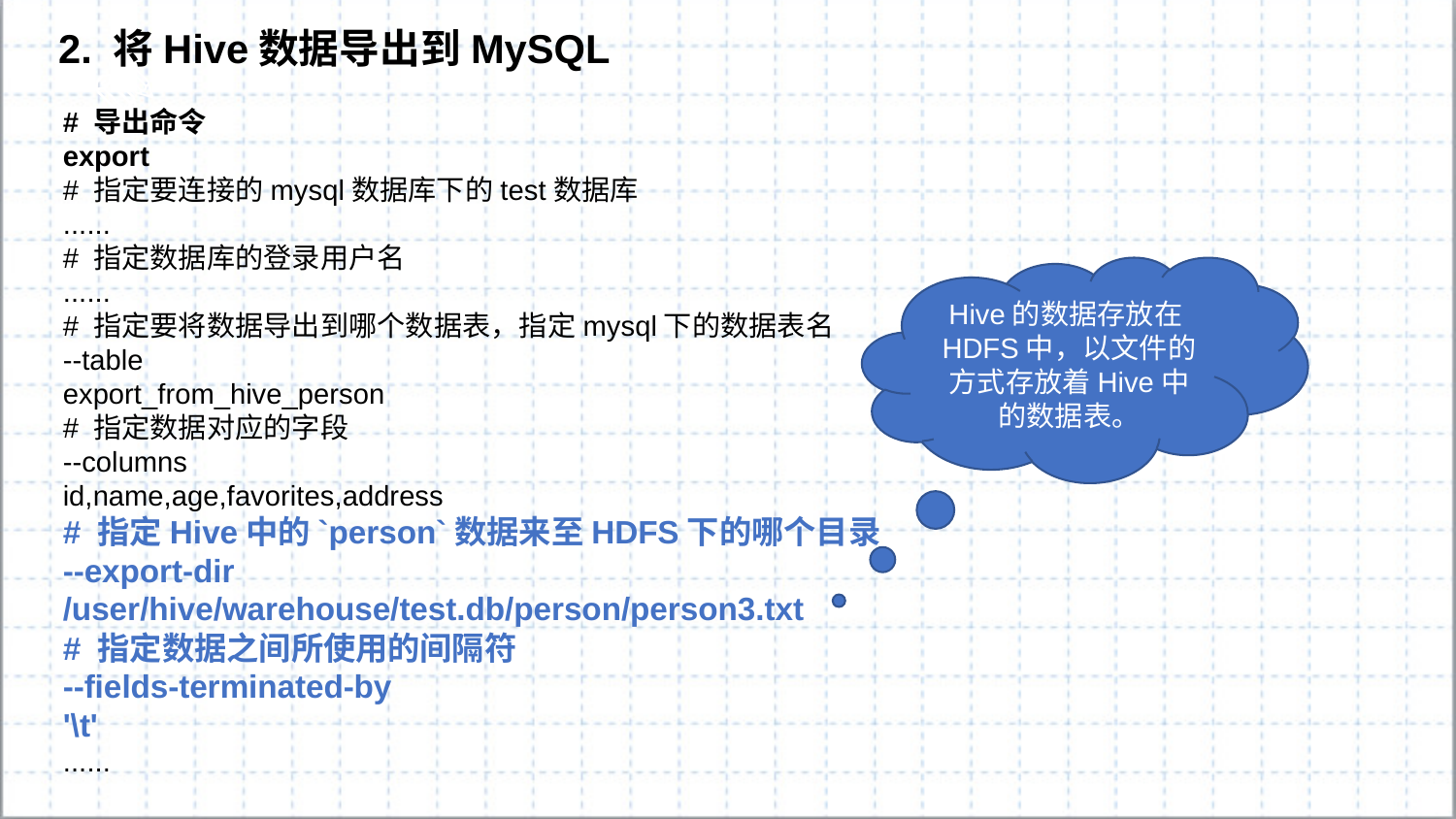

2. 将Hive数据导出到MySQL
# 导出命令
export
# 指定要连接的mysql数据库下的test数据库
......
# 指定数据库的登录用户名
......
# 指定要将数据导出到哪个数据表，指定mysql下的数据表名
--table
export_from_hive_person
# 指定数据对应的字段
--columns
id,name,age,favorites,address
# 指定Hive中的`person`数据来至HDFS下的哪个目录
--export-dir
/user/hive/warehouse/test.db/person/person3.txt
# 指定数据之间所使用的间隔符
--fields-terminated-by
'\t'
......
Hive的数据存放在HDFS中，以文件的方式存放着Hive中的数据表。